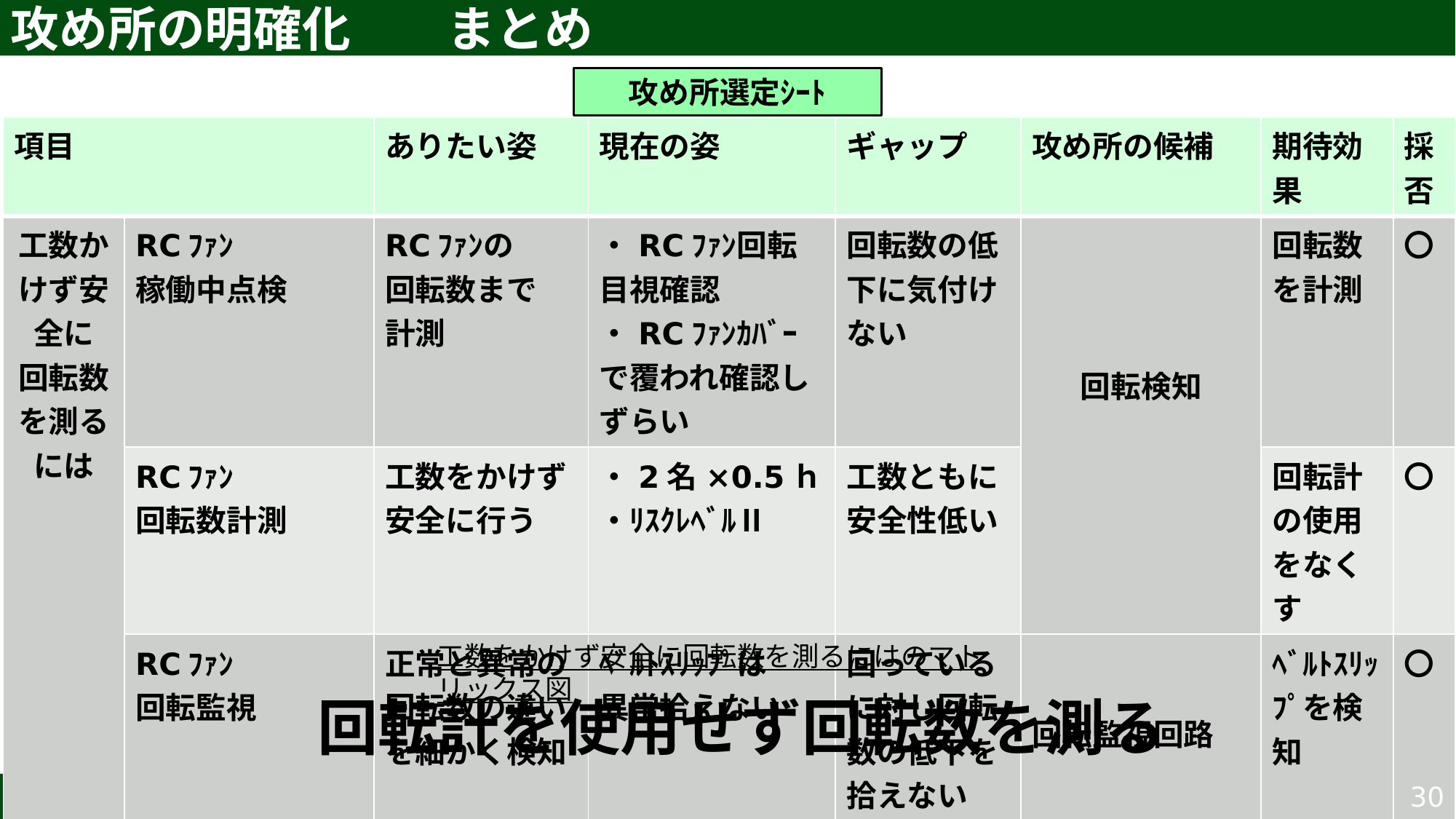

攻め所の明確化	まとめ
攻め所選定ｼｰﾄ
| 項目 |  | ありたい姿 | 現在の姿 | ギャップ | 攻め所の候補 | 期待効果 | 採否 |
| --- | --- | --- | --- | --- | --- | --- | --- |
| 工数かけず安全に 回転数を測るには | RCﾌｧﾝ 稼働中点検 | RCﾌｧﾝの 回転数まで 計測 | ・RCﾌｧﾝ回転目視確認 ・RCﾌｧﾝｶﾊﾞｰで覆われ確認しずらい | 回転数の低下に気付けない | 回転検知 | 回転数を計測 | 〇 |
|  | RCﾌｧﾝ 回転数計測 | 工数をかけず安全に行う | ・2名×0.5ｈ ・ﾘｽｸﾚﾍﾞﾙⅡ | 工数ともに安全性低い |  | 回転計の使用をなくす | 〇 |
|  | RCﾌｧﾝ 回転監視 | 正常と異常の回転数の違いを細かく検知 | ﾍﾞﾙﾄｽﾘｯﾌﾟは 異常拾えない | 回っているに対し回転数の低下を拾えない | 回転監視回路 | ﾍﾞﾙﾄｽﾘｯﾌﾟを検知 | 〇 |
回転計を使用せず回転数を測る
工数をかけず安全に回転数を測るにはのマトリックス図
30